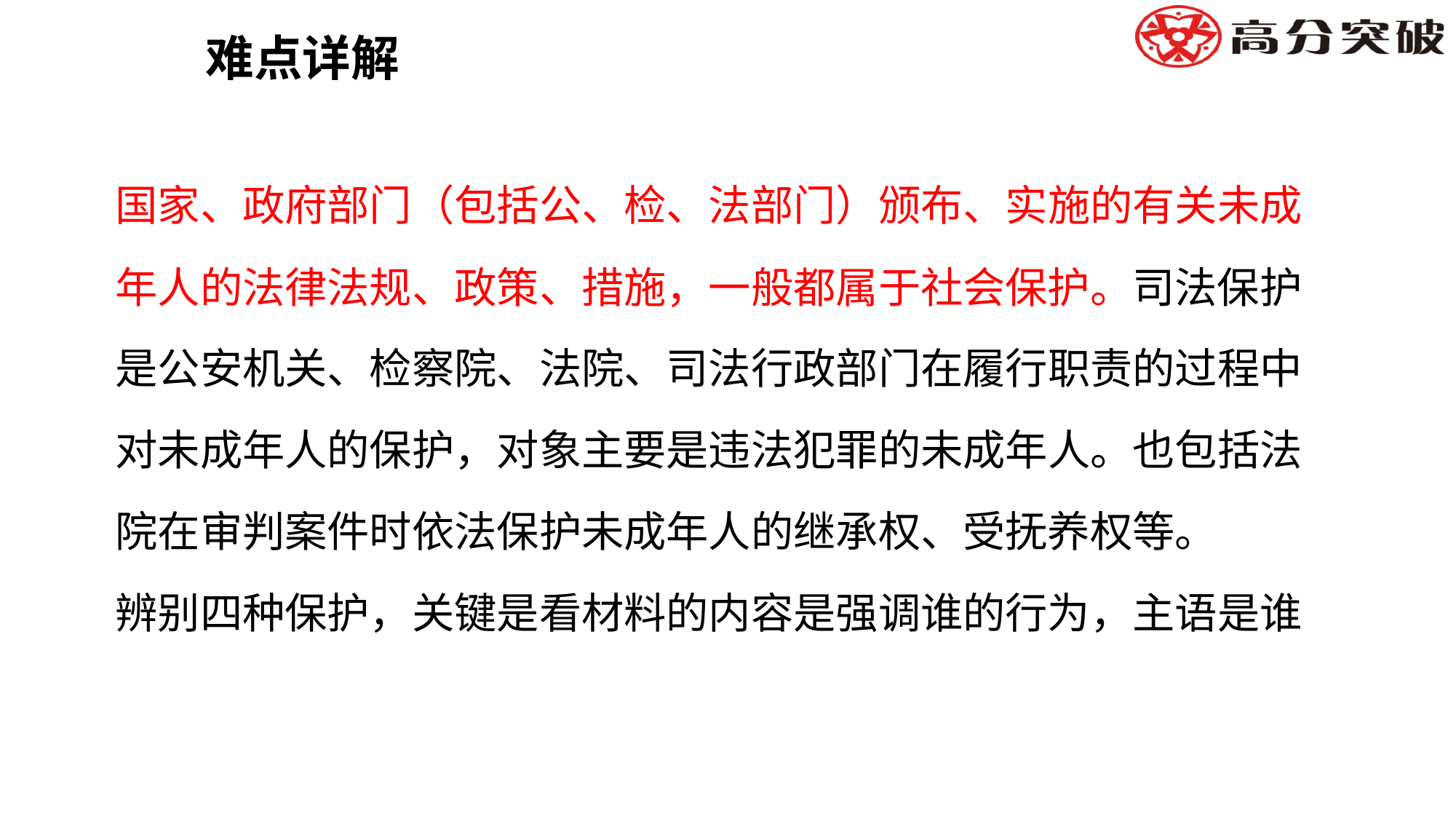

难点详解

国家、政府部门（包括公、检、法部门）颁布、实施的有关未成年人的法律法规、政策、措施，一般都属于社会保护。司法保护是公安机关、检察院、法院、司法行政部门在履行职责的过程中对未成年人的保护，对象主要是违法犯罪的未成年人。也包括法院在审判案件时依法保护未成年人的继承权、受抚养权等。
辨别四种保护，关键是看材料的内容是强调谁的行为，主语是谁